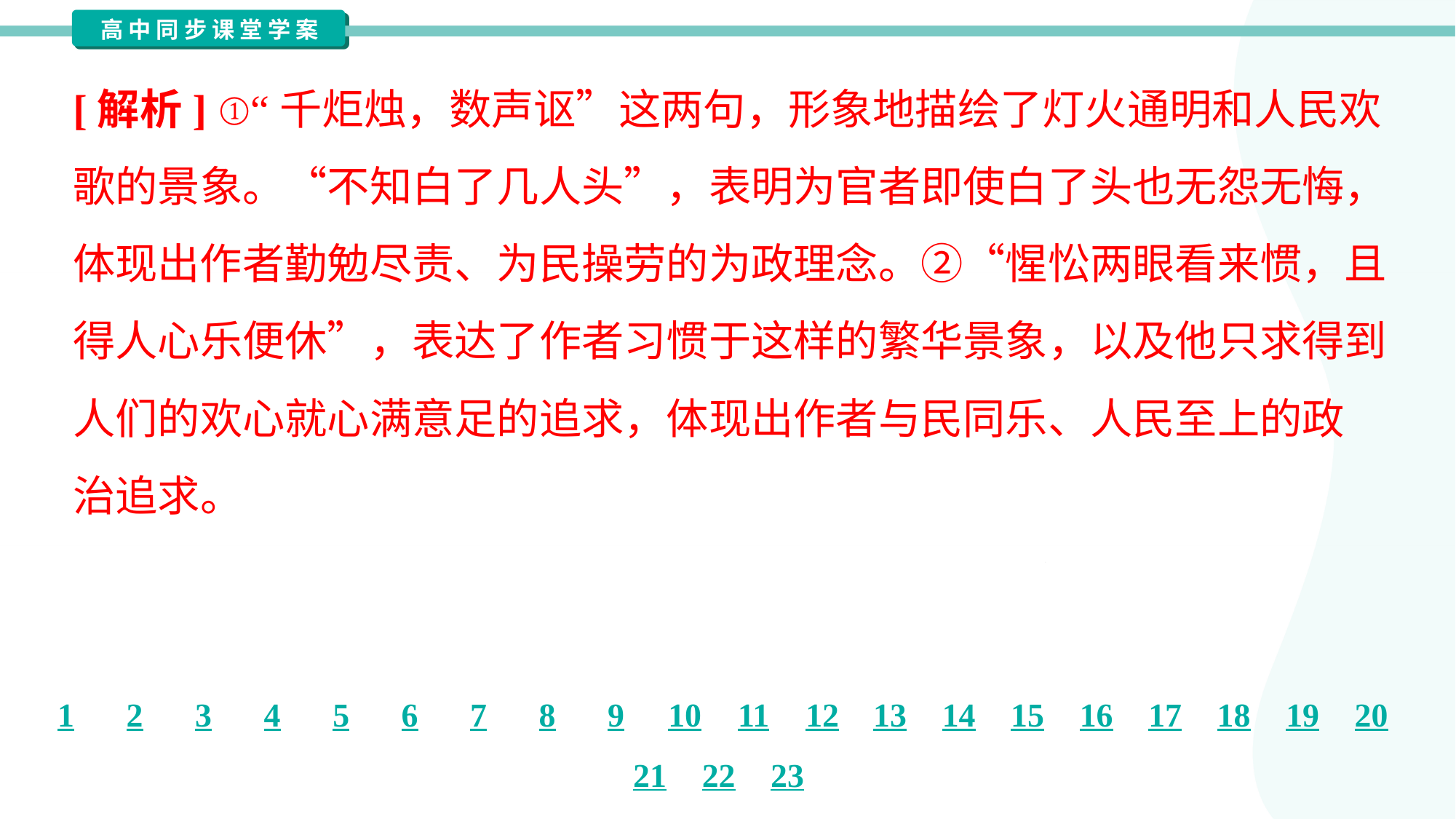

[解析] ①“千炬烛，数声讴”这两句，形象地描绘了灯火通明和人民欢
歌的景象。“不知白了几人头”，表明为官者即使白了头也无怨无悔，
体现出作者勤勉尽责、为民操劳的为政理念。②“惺忪两眼看来惯，且
得人心乐便休”，表达了作者习惯于这样的繁华景象，以及他只求得到
人们的欢心就心满意足的追求，体现出作者与民同乐、人民至上的政
治追求。